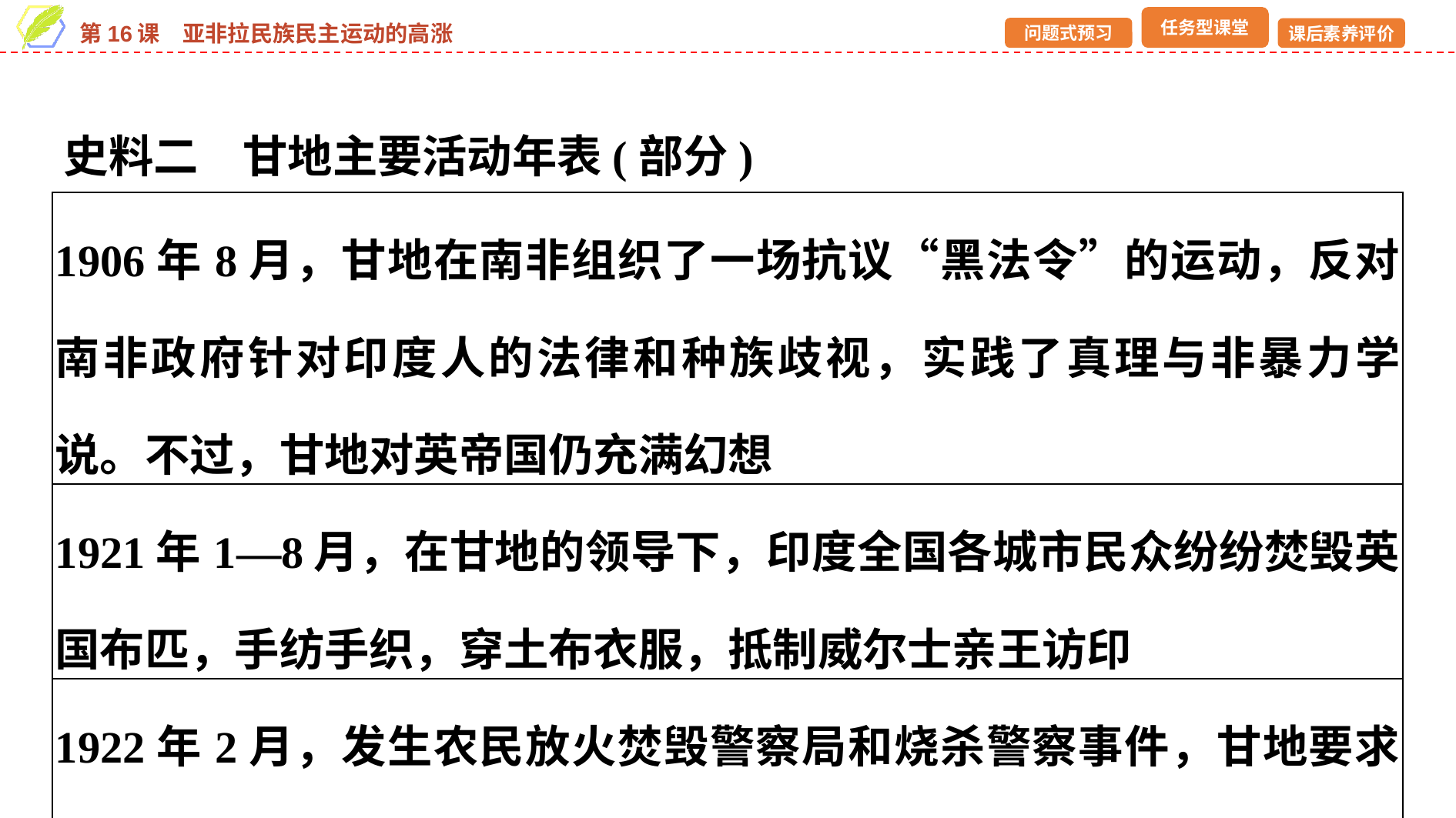

史料二　甘地主要活动年表(部分)
| 1906年8月，甘地在南非组织了一场抗议“黑法令”的运动，反对南非政府针对印度人的法律和种族歧视，实践了真理与非暴力学说。不过，甘地对英帝国仍充满幻想 |
| --- |
| 1921年1—8月，在甘地的领导下，印度全国各城市民众纷纷焚毁英国布匹，手纺手织，穿土布衣服，抵制威尔士亲王访印 |
| 1922年2月，发生农民放火焚毁警察局和烧杀警察事件，甘地要求立即停止不合作运动，挫伤了士气，引起国大党内的思想混乱 |